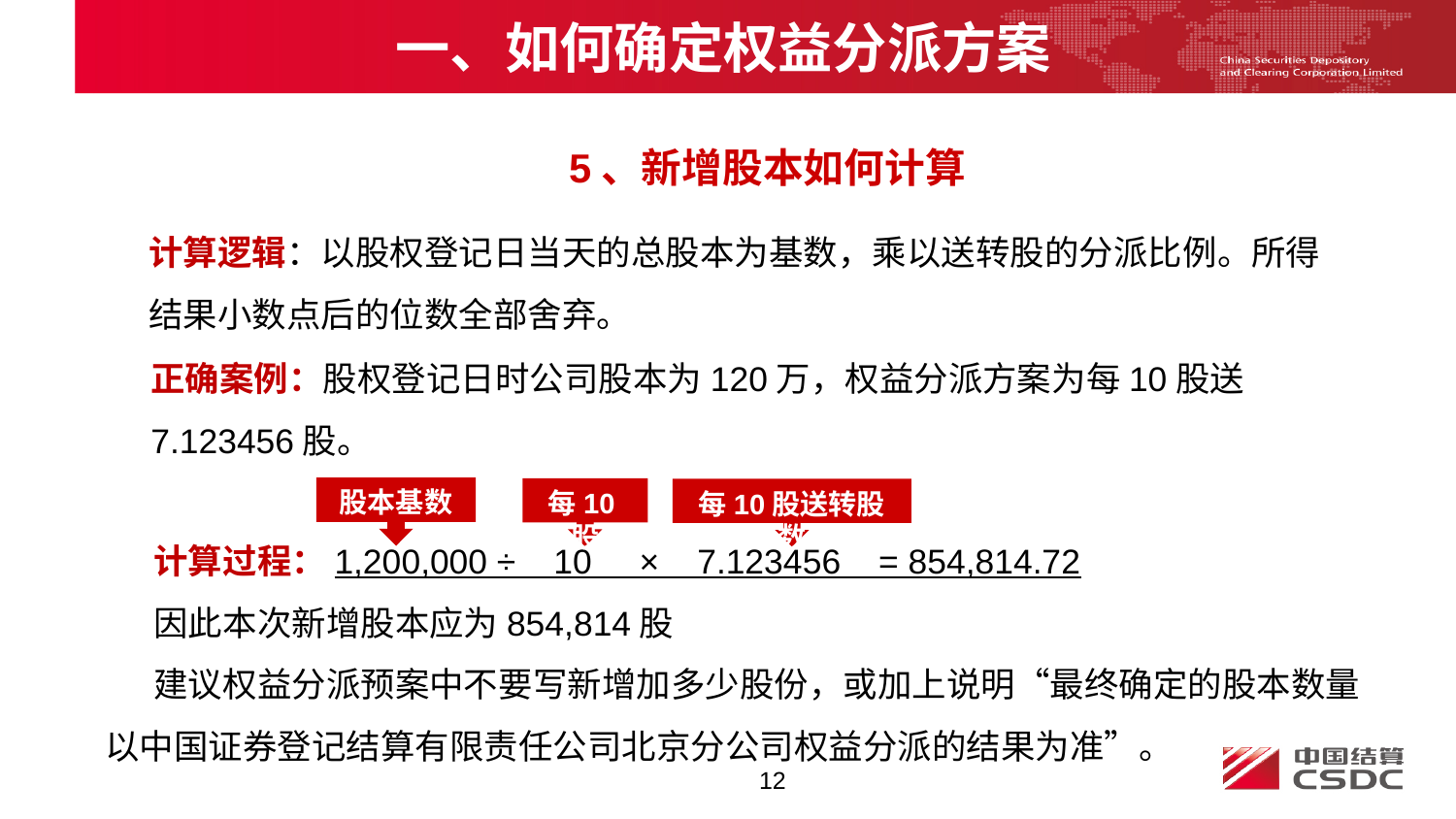

一、如何确定权益分派方案
     5、新增股本如何计算
计算逻辑：以股权登记日当天的总股本为基数，乘以送转股的分派比例。所得结果小数点后的位数全部舍弃。

正确案例：股权登记日时公司股本为120万，权益分派方案为每10股送7.123456股。
股本基数
每10股
每10股送转股数
计算过程：1,200,000 ÷    10     ×    7.123456    = 854,814.72
因此本次新增股本应为854,814股
建议权益分派预案中不要写新增加多少股份，或加上说明“最终确定的股本数量以中国证券登记结算有限责任公司北京分公司权益分派的结果为准”。
12